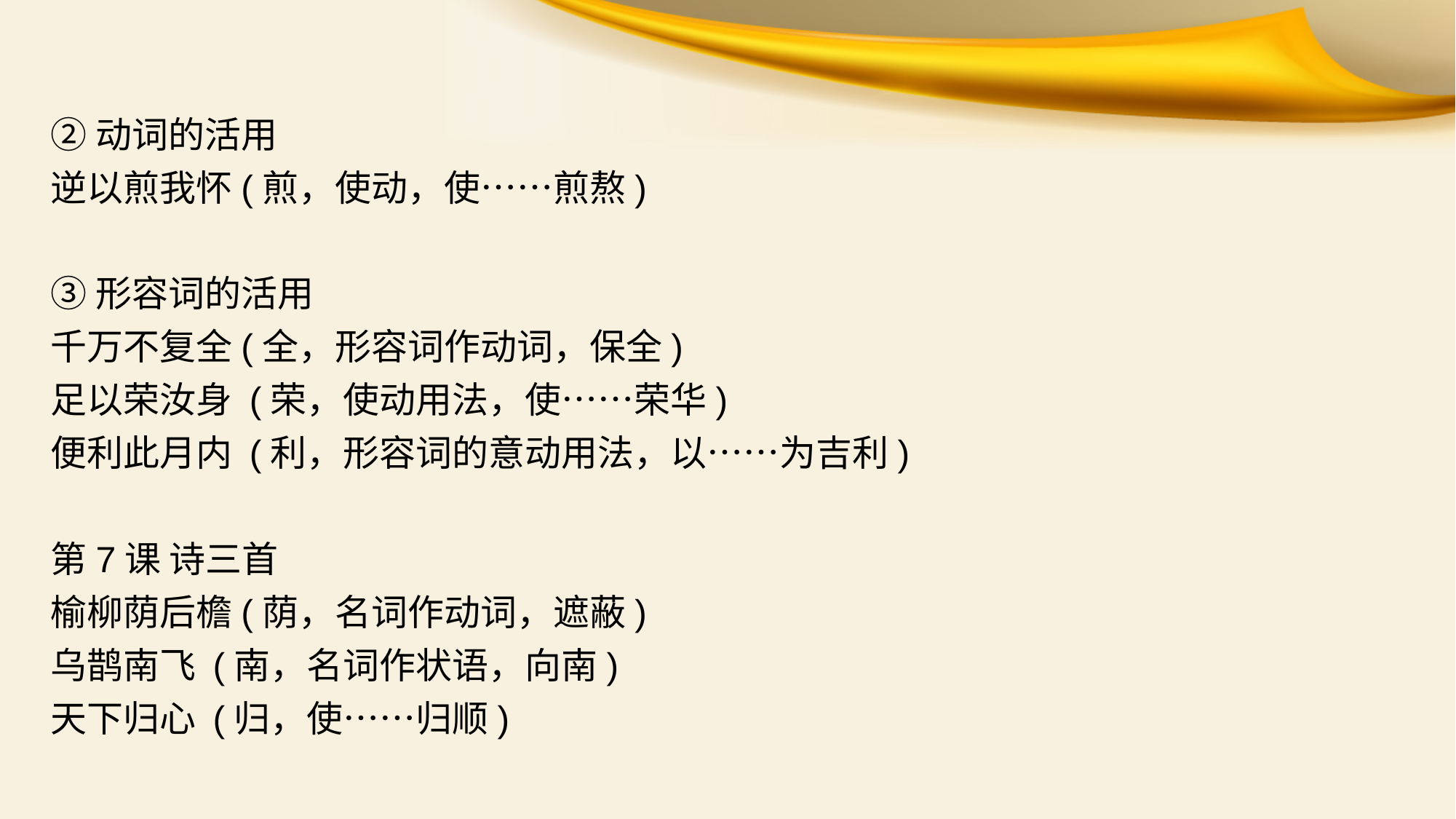

②动词的活用
逆以煎我怀(煎，使动，使……煎熬)

③形容词的活用
千万不复全(全，形容词作动词，保全)
足以荣汝身 (荣，使动用法，使……荣华)
便利此月内 (利，形容词的意动用法，以……为吉利)

第7课 诗三首
榆柳荫后檐(荫，名词作动词，遮蔽)
乌鹊南飞 (南，名词作状语，向南)
天下归心 (归，使……归顺)